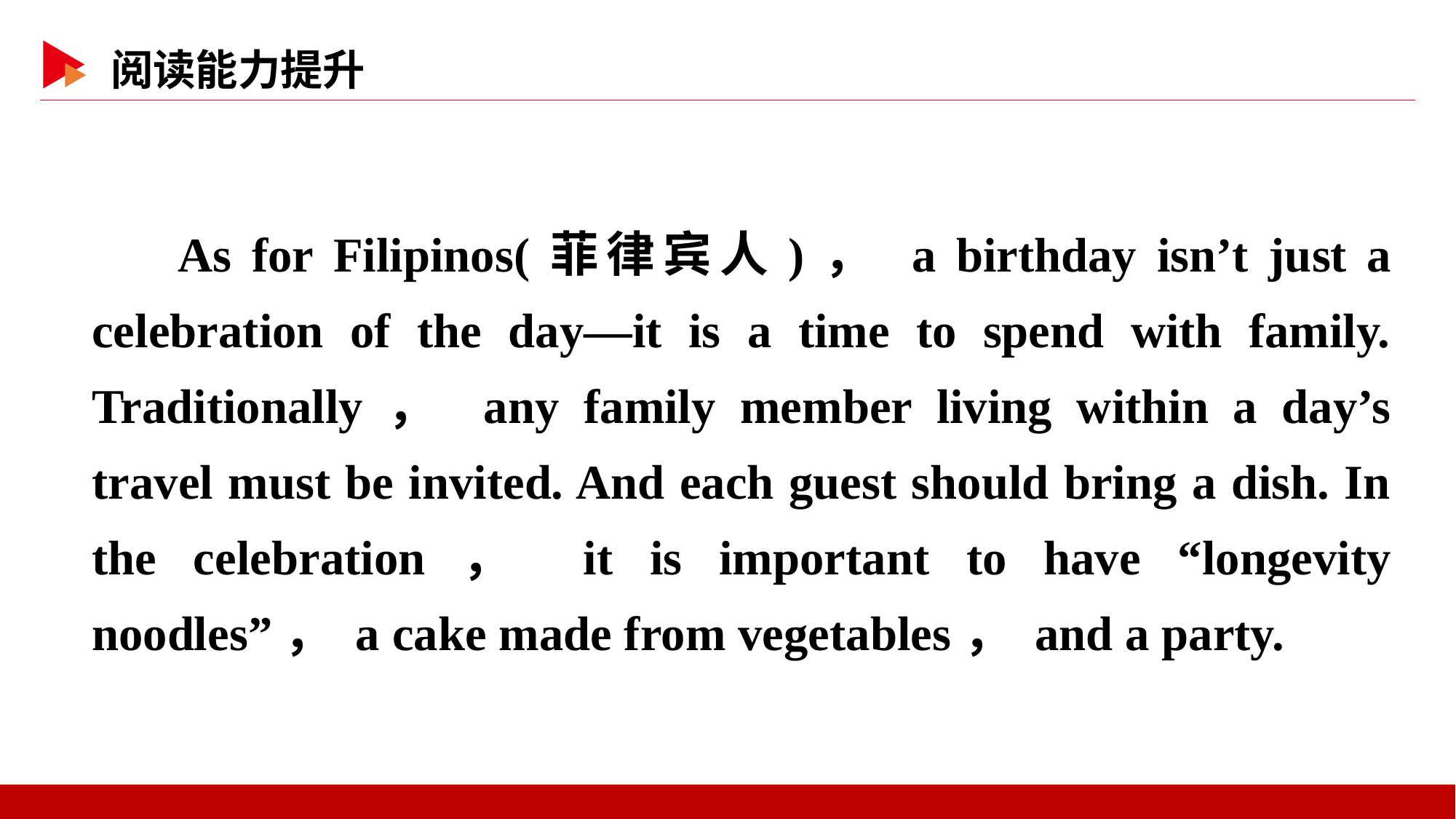

As for Filipinos(菲律宾人)， a birthday isn’t just a celebration of the day—it is a time to spend with family. Traditionally， any family member living within a day’s travel must be invited. And each guest should bring a dish. In the celebration， it is important to have “longevity noodles”， a cake made from vegetables， and a party.